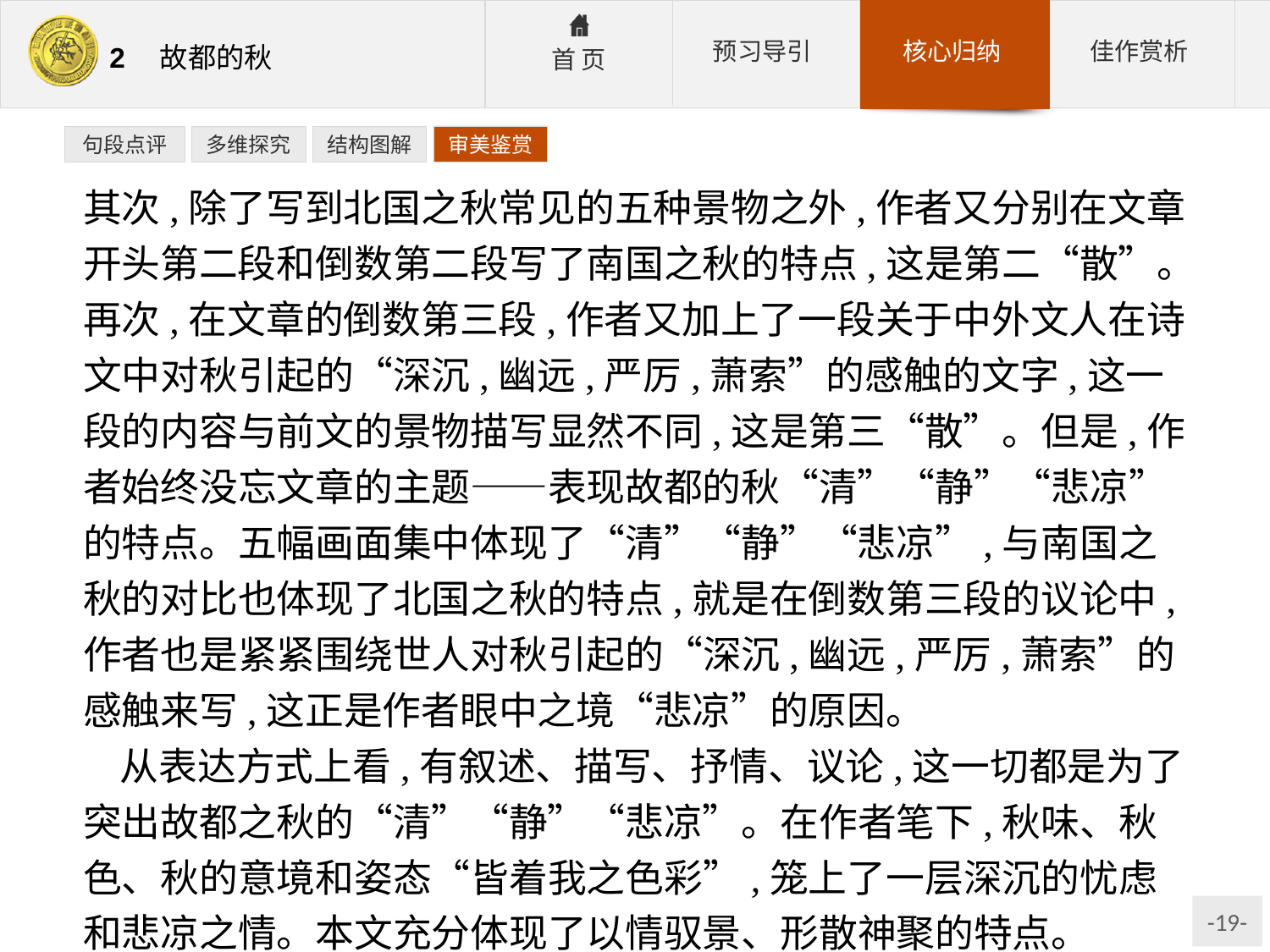

句段点评
多维探究
结构图解
审美鉴赏
其次,除了写到北国之秋常见的五种景物之外,作者又分别在文章开头第二段和倒数第二段写了南国之秋的特点,这是第二“散”。再次,在文章的倒数第三段,作者又加上了一段关于中外文人在诗文中对秋引起的“深沉,幽远,严厉,萧索”的感触的文字,这一段的内容与前文的景物描写显然不同,这是第三“散”。但是,作者始终没忘文章的主题——表现故都的秋“清”“静”“悲凉”的特点。五幅画面集中体现了“清”“静”“悲凉”,与南国之秋的对比也体现了北国之秋的特点,就是在倒数第三段的议论中,作者也是紧紧围绕世人对秋引起的“深沉,幽远,严厉,萧索”的感触来写,这正是作者眼中之境“悲凉”的原因。
从表达方式上看,有叙述、描写、抒情、议论,这一切都是为了突出故都之秋的“清”“静”“悲凉”。在作者笔下,秋味、秋色、秋的意境和姿态“皆着我之色彩”,笼上了一层深沉的忧虑和悲凉之情。本文充分体现了以情驭景、形散神聚的特点。